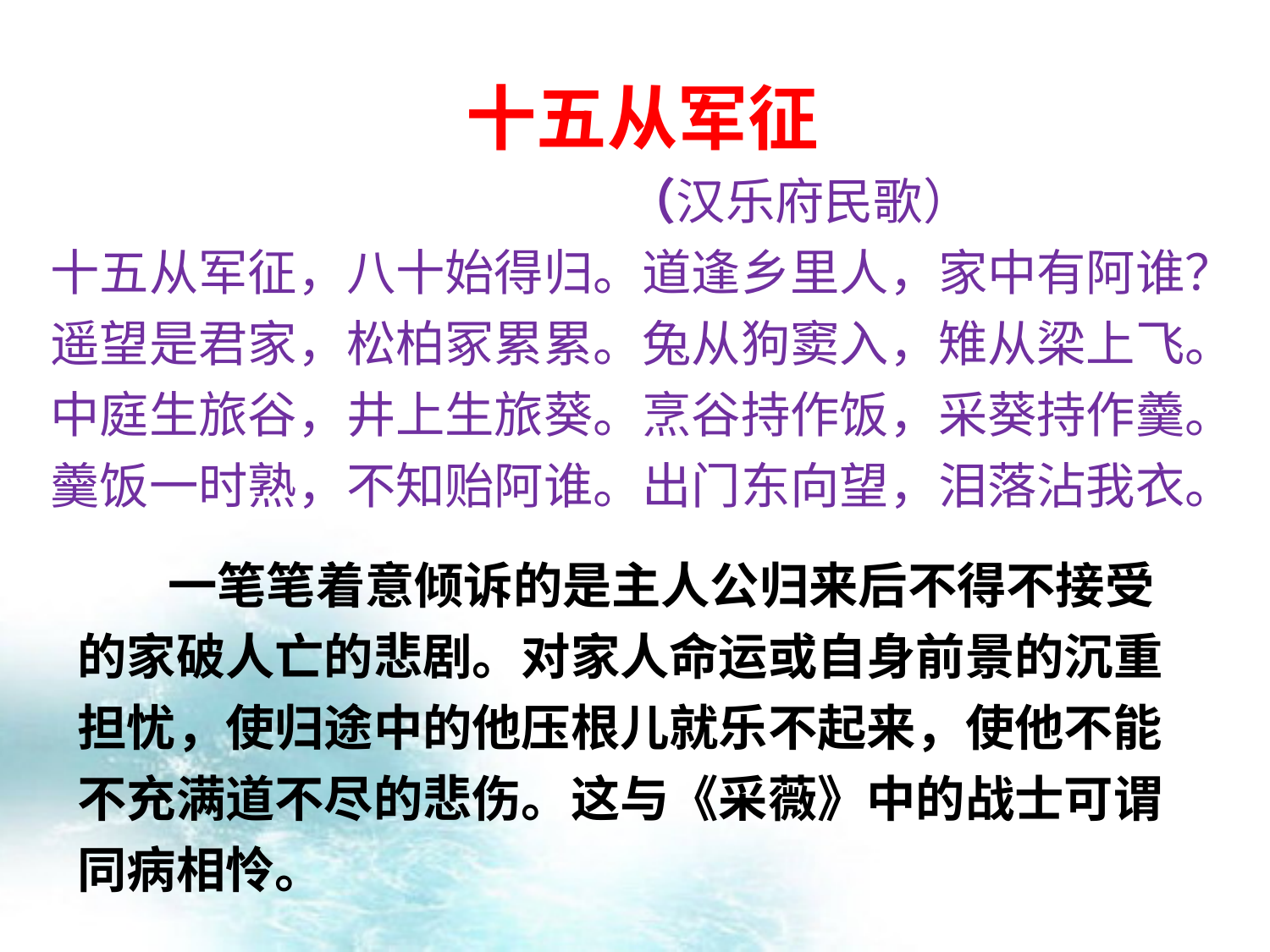

十五从军征
                           （汉乐府民歌）
十五从军征，八十始得归。道逢乡里人，家中有阿谁？
遥望是君家，松柏冢累累。兔从狗窦入，雉从梁上飞。
中庭生旅谷，井上生旅葵。烹谷持作饭，采葵持作羹。
羹饭一时熟，不知贻阿谁。出门东向望，泪落沾我衣。
       一笔笔着意倾诉的是主人公归来后不得不接受的家破人亡的悲剧。对家人命运或自身前景的沉重担忧，使归途中的他压根儿就乐不起来，使他不能不充满道不尽的悲伤。这与《采薇》中的战士可谓同病相怜。